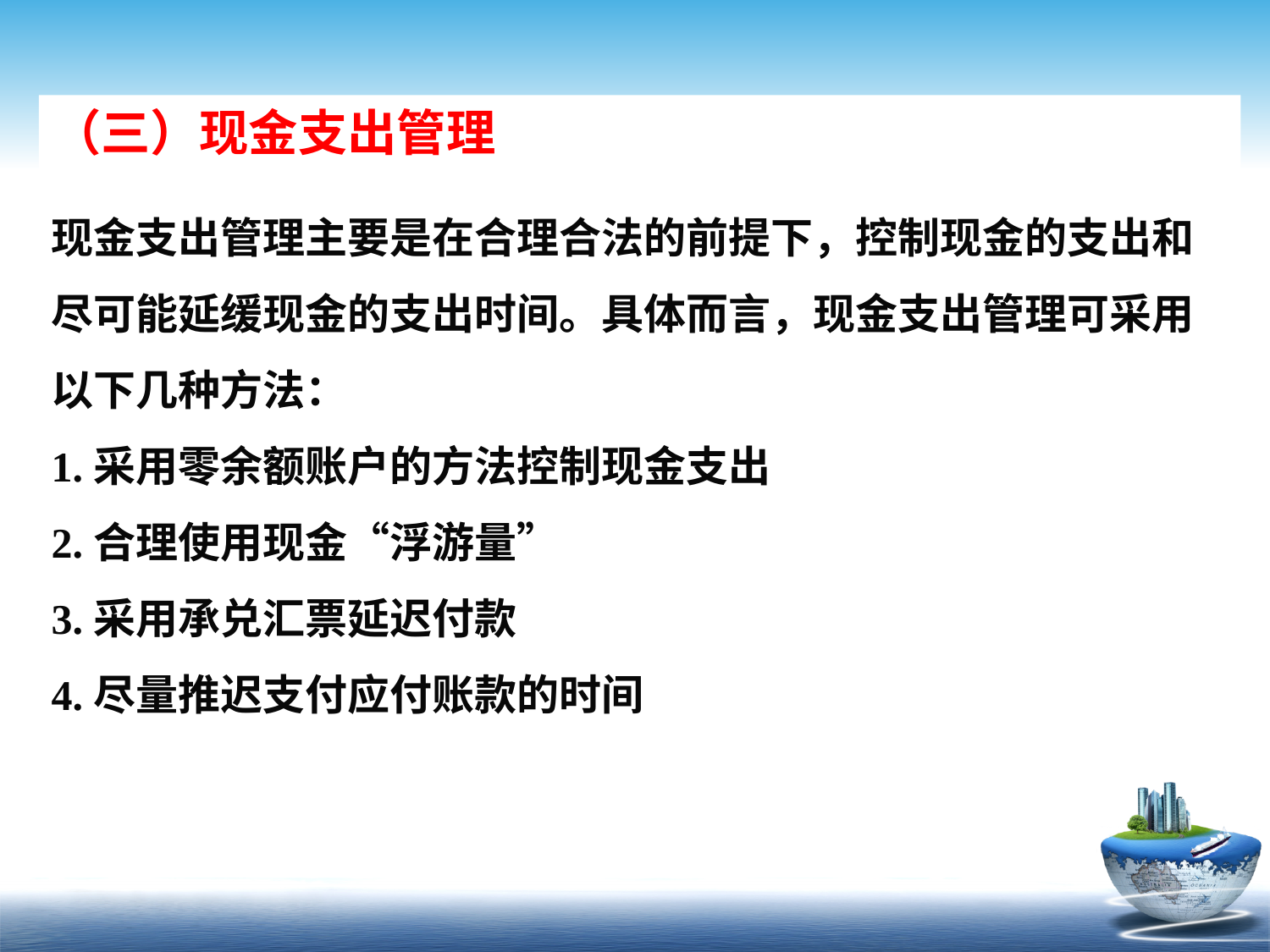

（三）现金支出管理
现金支出管理主要是在合理合法的前提下，控制现金的支出和尽可能延缓现金的支出时间。具体而言，现金支出管理可采用以下几种方法：
1.采用零余额账户的方法控制现金支出
2.合理使用现金“浮游量”
3.采用承兑汇票延迟付款
4.尽量推迟支付应付账款的时间